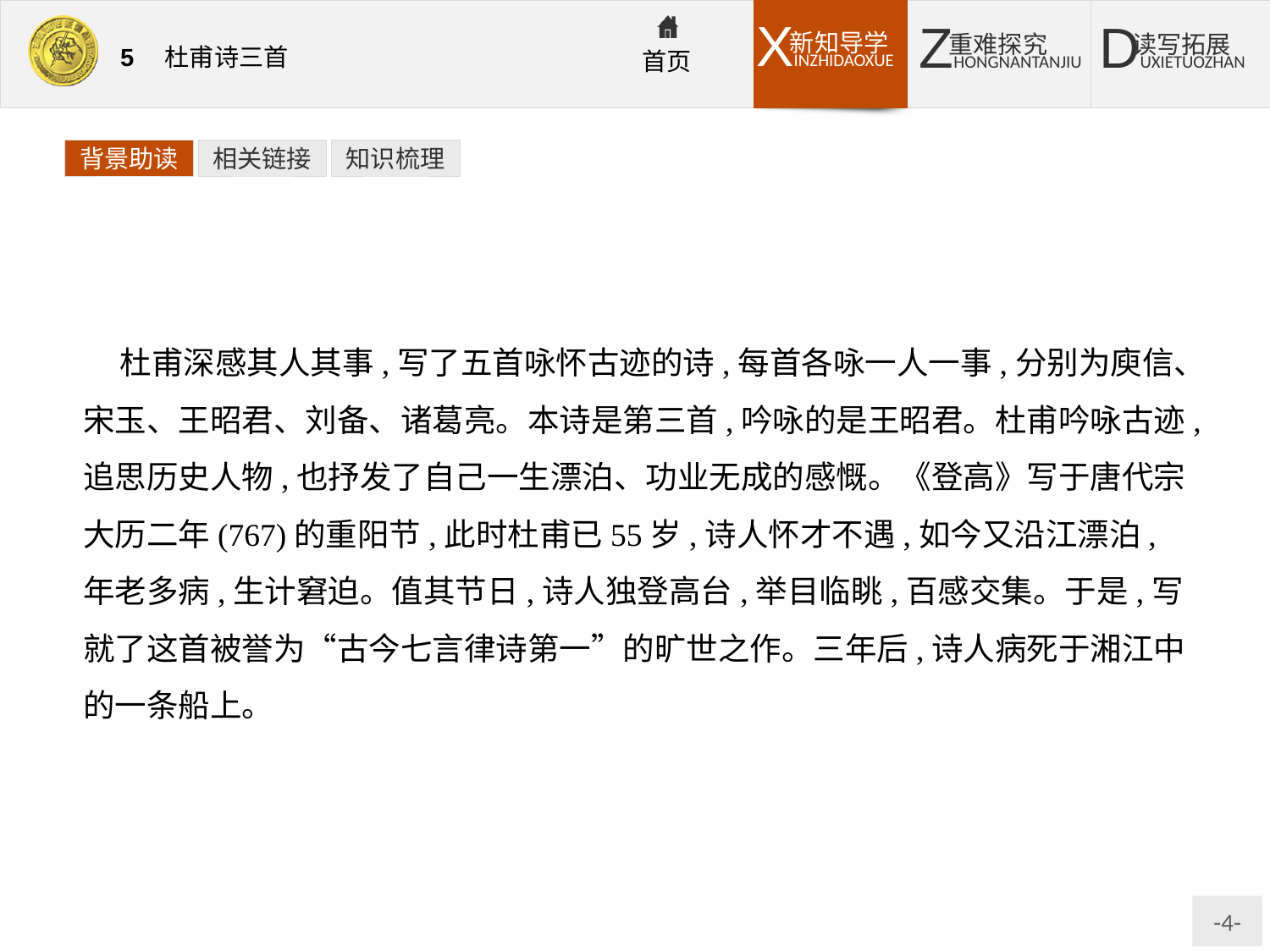

背景助读
相关链接
知识梳理
杜甫深感其人其事,写了五首咏怀古迹的诗,每首各咏一人一事,分别为庾信、宋玉、王昭君、刘备、诸葛亮。本诗是第三首,吟咏的是王昭君。杜甫吟咏古迹,追思历史人物,也抒发了自己一生漂泊、功业无成的感慨。《登高》写于唐代宗大历二年(767)的重阳节,此时杜甫已55岁,诗人怀才不遇,如今又沿江漂泊,年老多病,生计窘迫。值其节日,诗人独登高台,举目临眺,百感交集。于是,写就了这首被誉为“古今七言律诗第一”的旷世之作。三年后,诗人病死于湘江中的一条船上。